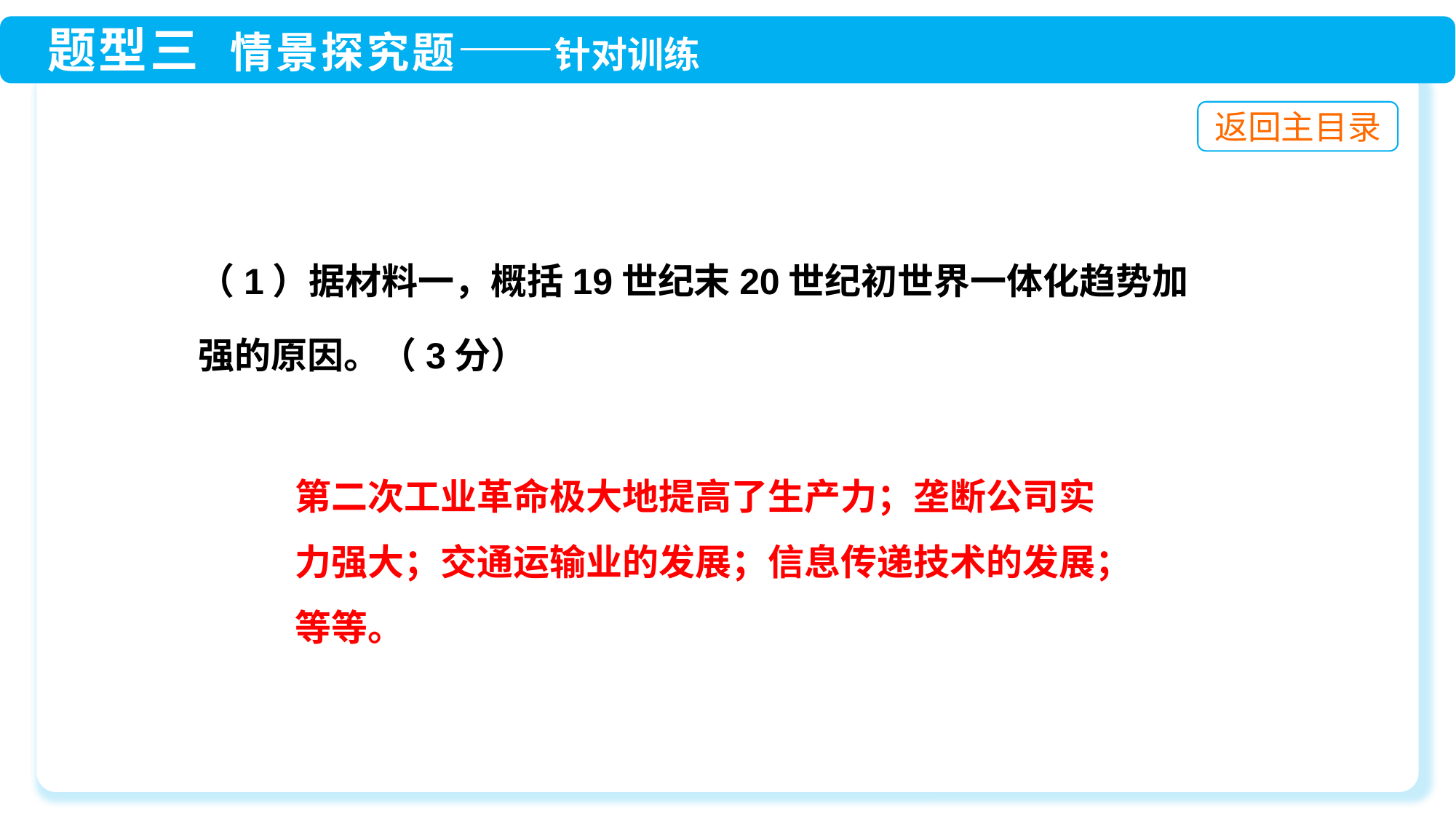

（1）据材料一，概括19世纪末20世纪初世界一体化趋势加强的原因。（3分）
第二次工业革命极大地提高了生产力；垄断公司实力强大；交通运输业的发展；信息传递技术的发展；等等。